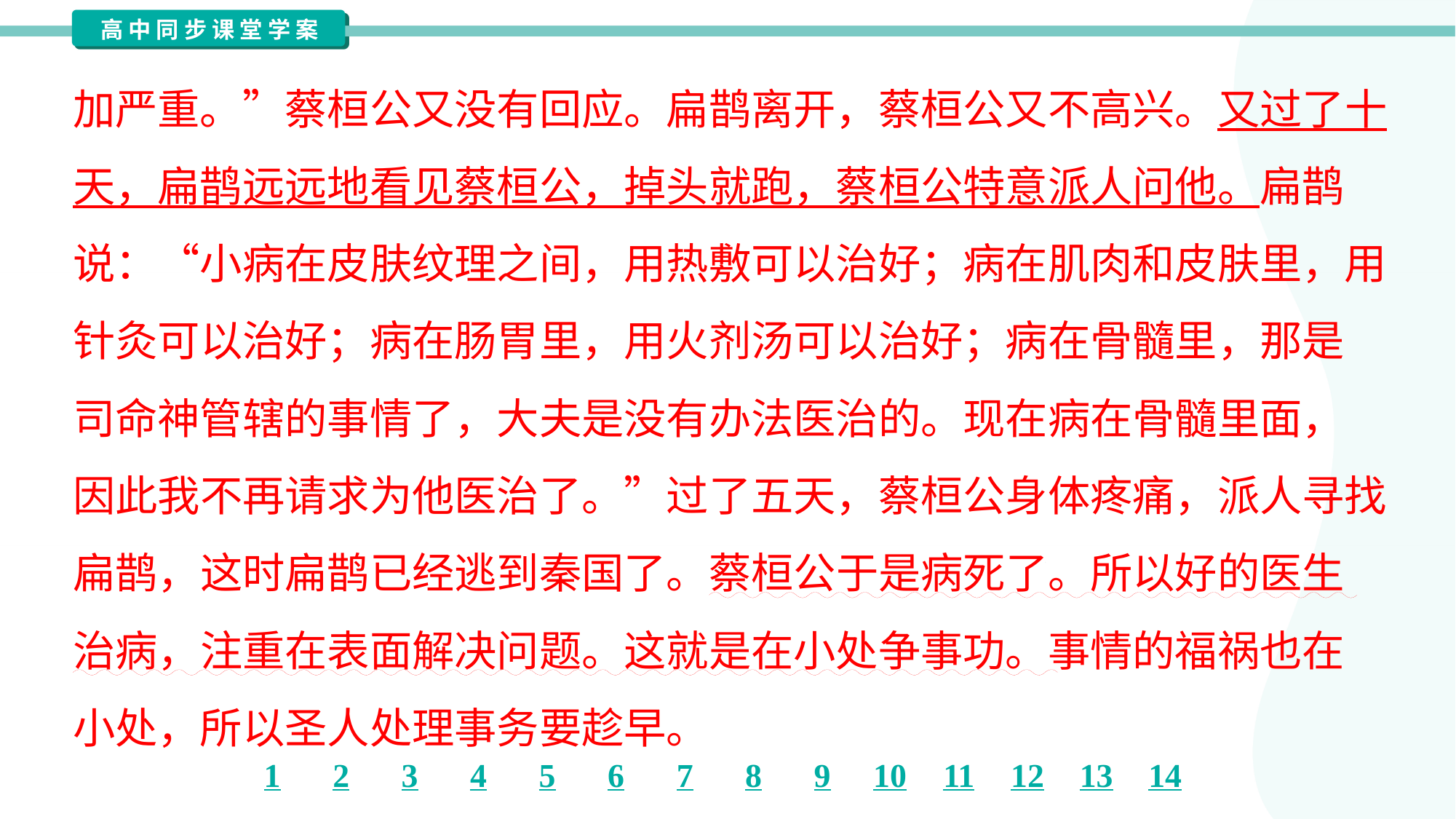

加严重。”蔡桓公又没有回应。扁鹊离开，蔡桓公又不高兴。又过了十
天，扁鹊远远地看见蔡桓公，掉头就跑，蔡桓公特意派人问他。扁鹊
说：“小病在皮肤纹理之间，用热敷可以治好；病在肌肉和皮肤里，用
针灸可以治好；病在肠胃里，用火剂汤可以治好；病在骨髓里，那是
司命神管辖的事情了，大夫是没有办法医治的。现在病在骨髓里面，
因此我不再请求为他医治了。”过了五天，蔡桓公身体疼痛，派人寻找
扁鹊，这时扁鹊已经逃到秦国了。蔡桓公于是病死了。所以好的医生
治病，注重在表面解决问题。这就是在小处争事功。事情的福祸也在
小处，所以圣人处理事务要趁早。